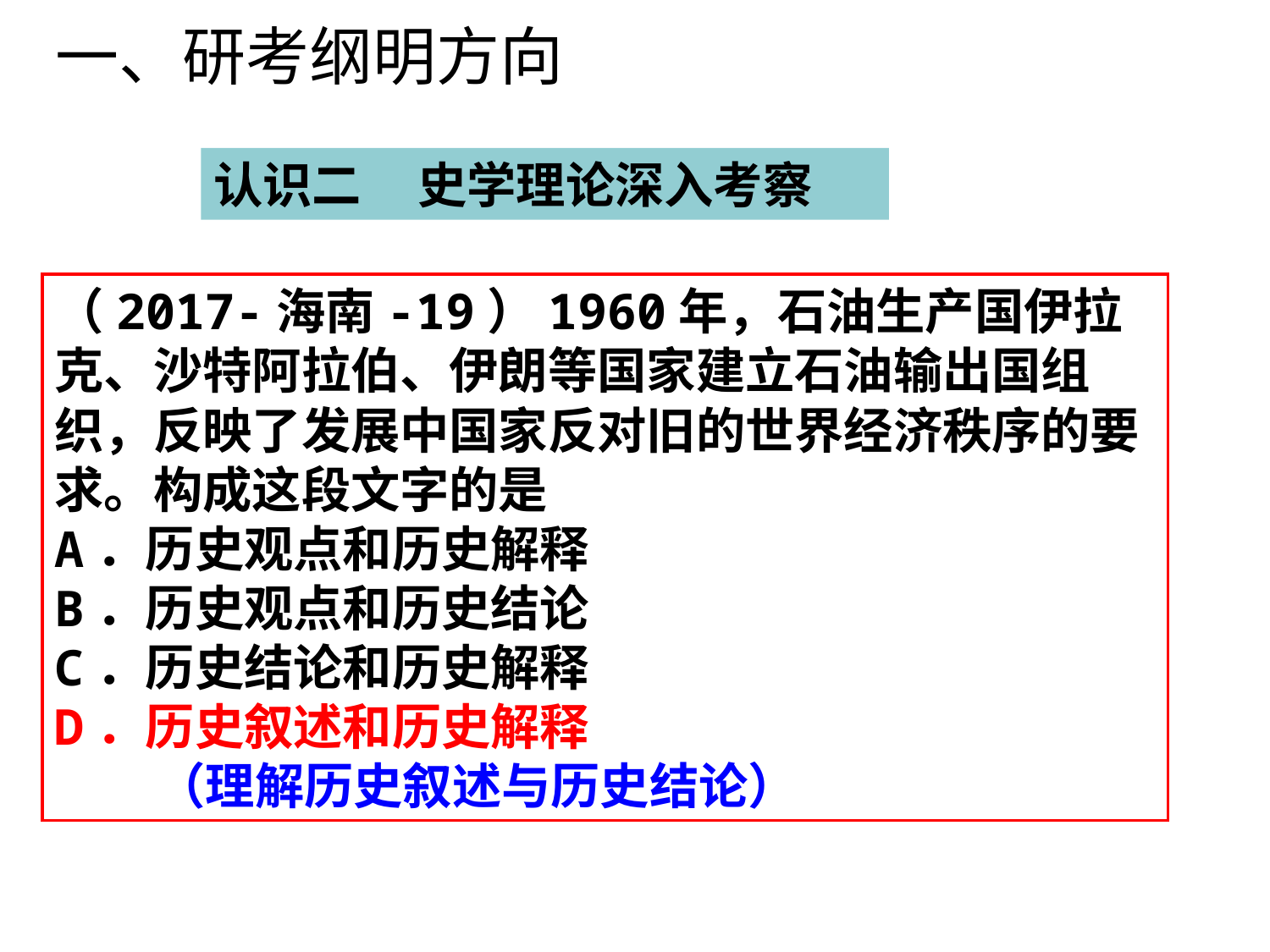

一、研考纲明方向
认识二     史学理论深入考察
（2017-海南-19）1960年，石油生产国伊拉克、沙特阿拉伯、伊朗等国家建立石油输出国组织，反映了发展中国家反对旧的世界经济秩序的要求。构成这段文字的是
A．历史观点和历史解释
B．历史观点和历史结论
C．历史结论和历史解释
D．历史叙述和历史解释
        （理解历史叙述与历史结论）